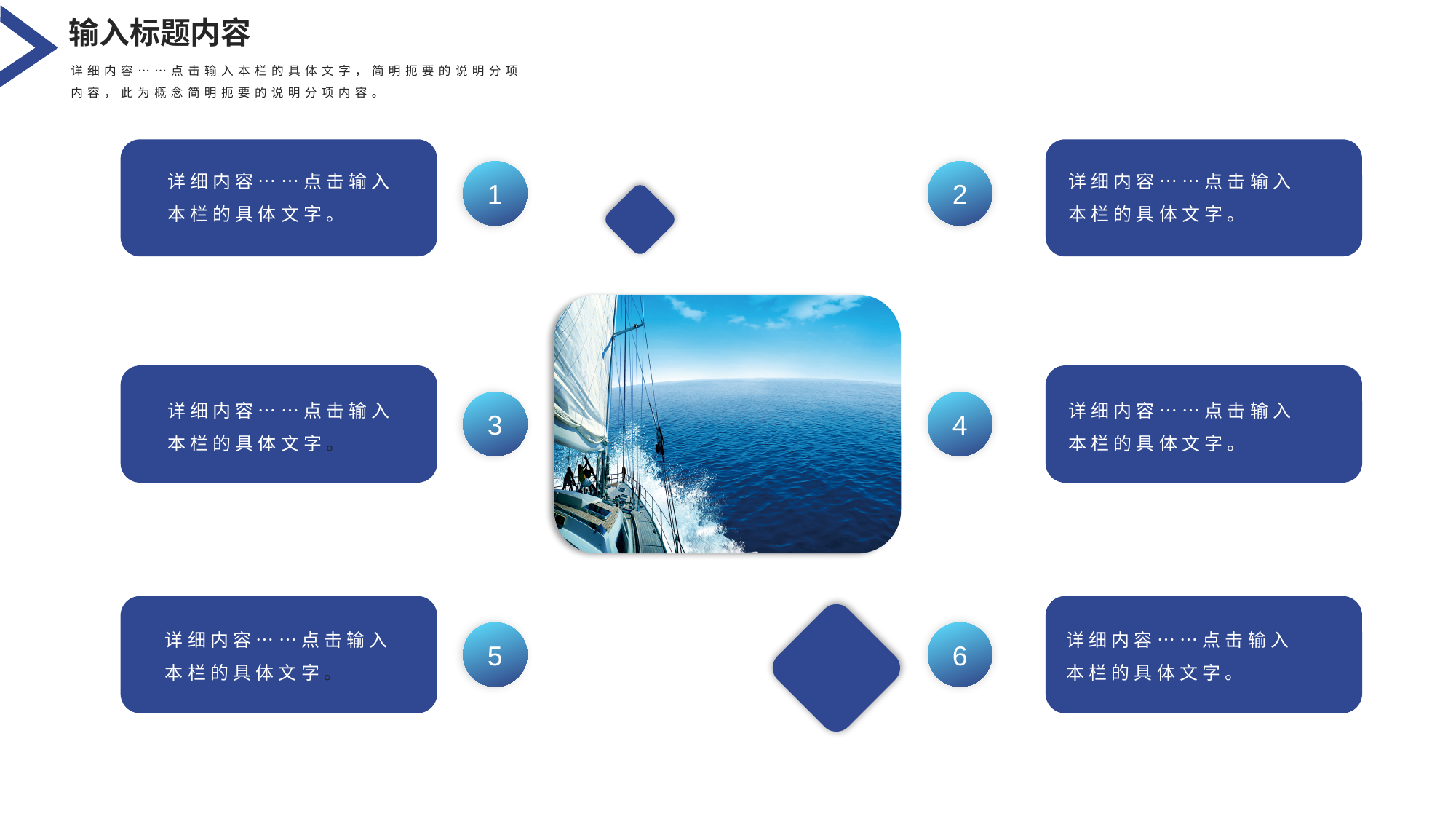

输入标题内容

详细内容……点击输入本栏的具体文字，简明扼要的说明分项内容，此为概念简明扼要的说明分项内容。

详细内容……点击输入本栏的具体文字。
详细内容……点击输入本栏的具体文字。
1
2

详细内容……点击输入本栏的具体文字。
详细内容……点击输入本栏的具体文字。
3
4

详细内容……点击输入本栏的具体文字。
详细内容……点击输入本栏的具体文字。
5
6